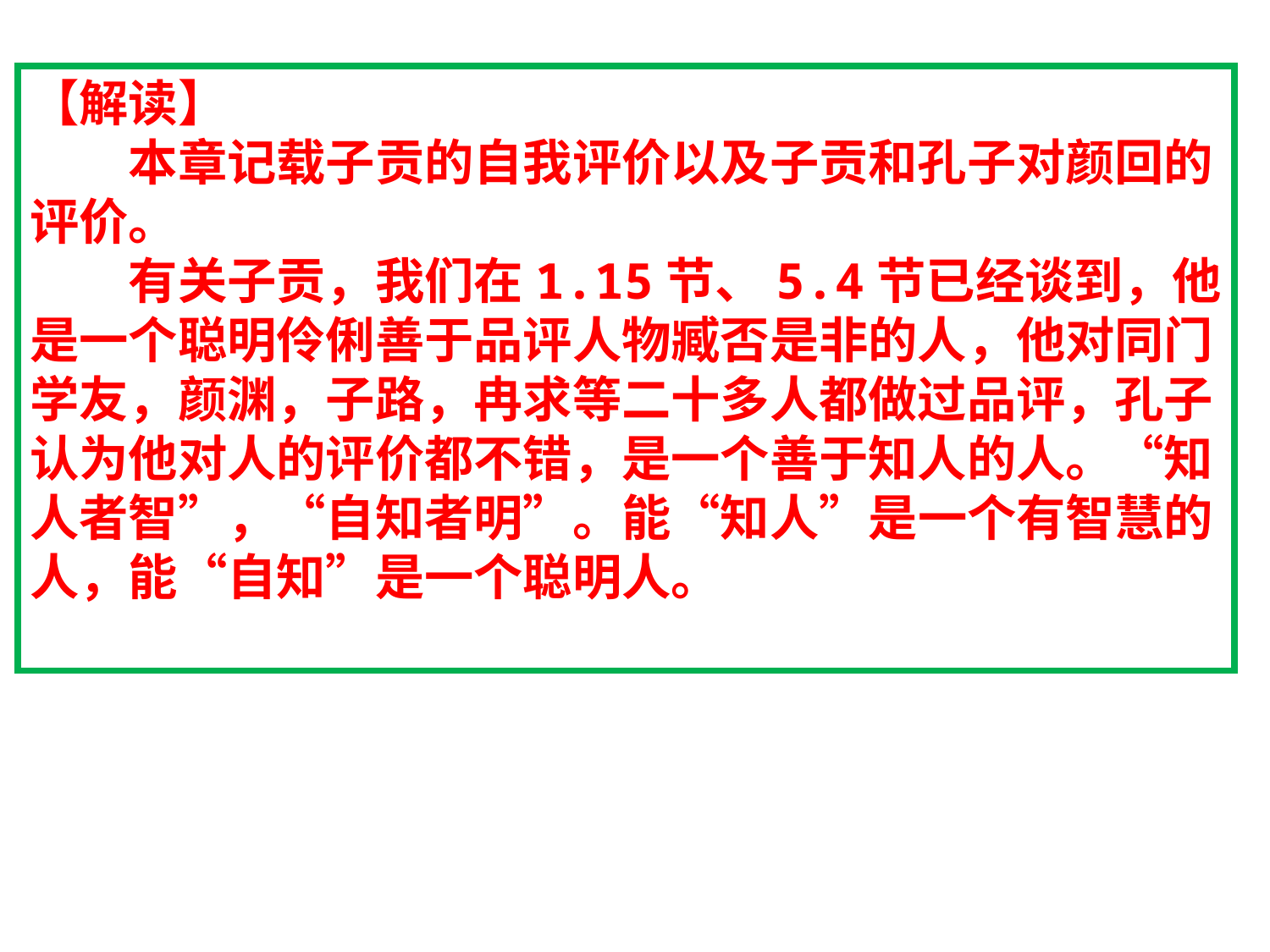

【解读】
　　本章记载子贡的自我评价以及子贡和孔子对颜回的评价。
　　有关子贡，我们在1.15节、5.4节已经谈到，他是一个聪明伶俐善于品评人物臧否是非的人，他对同门学友，颜渊，子路，冉求等二十多人都做过品评，孔子认为他对人的评价都不错，是一个善于知人的人。“知人者智”，“自知者明”。能“知人”是一个有智慧的人，能“自知”是一个聪明人。